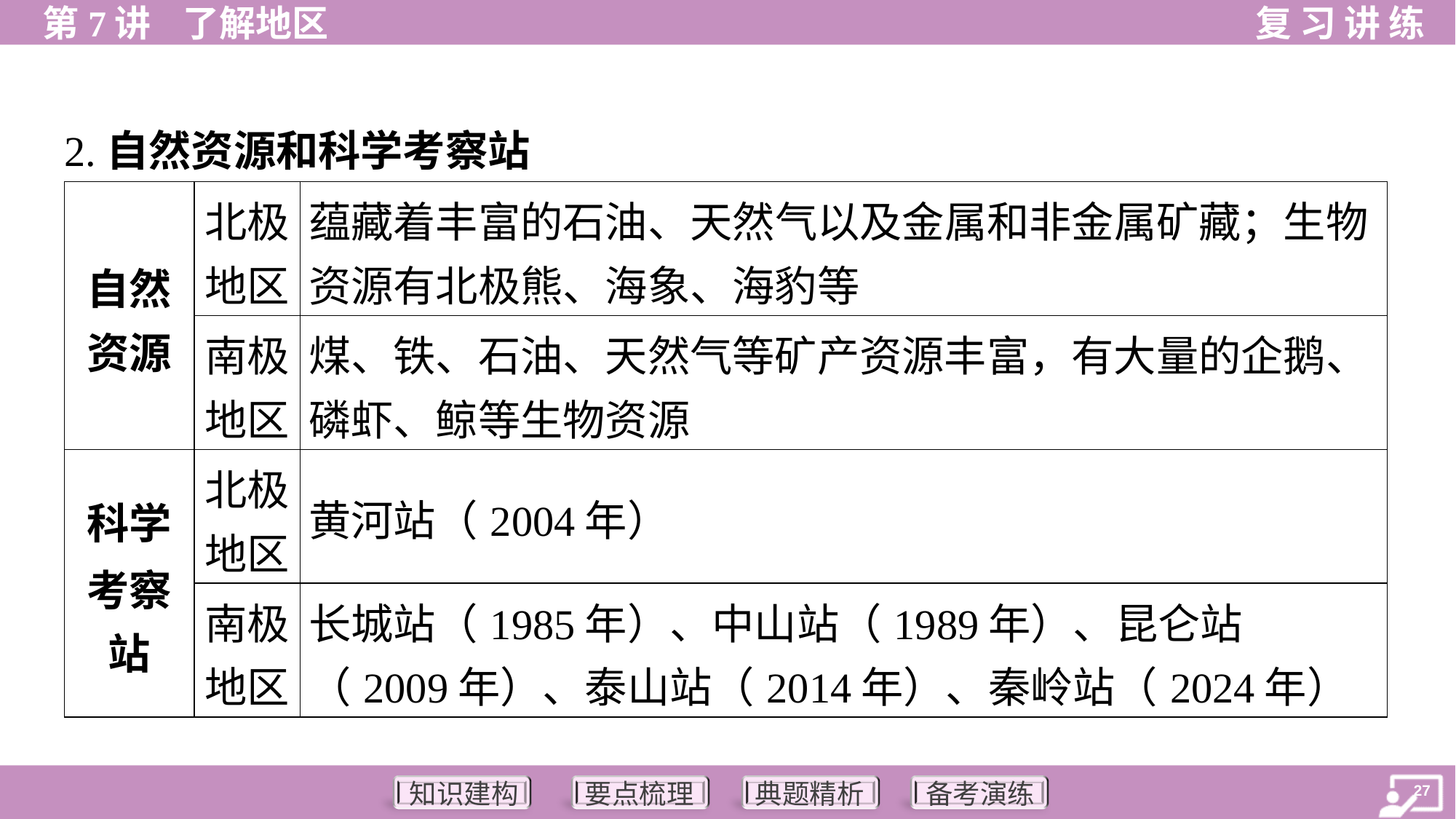

2.自然资源和科学考察站
| 自然 资源 | 北极 地区 | 蕴藏着丰富的石油、天然气以及金属和非金属矿藏；生物 资源有北极熊、海象、海豹等 |
| --- | --- | --- |
|  | 南极 地区 | 煤、铁、石油、天然气等矿产资源丰富，有大量的企鹅、 磷虾、鲸等生物资源 |
| 科学 考察 站 | 北极 地区 | 黄河站（2004年） |
|  | 南极 地区 | 长城站（1985年）、中山站（1989年）、昆仑站 （2009年）、泰山站（2014年）、秦岭站（2024年） |